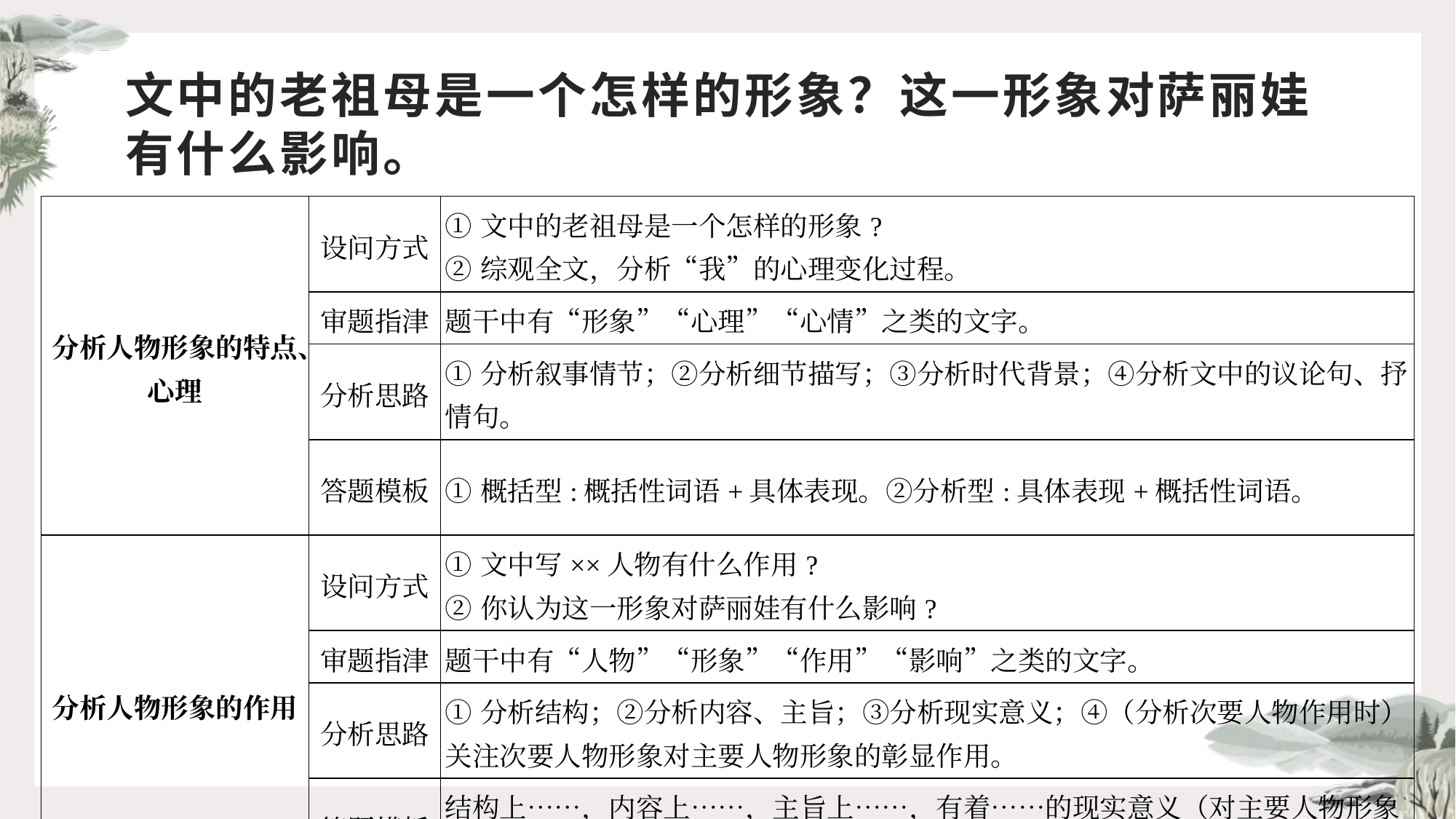

# 文中的老祖母是一个怎样的形象？这一形象对萨丽娃有什么影响。
| 分析人物形象的特点、心理 | 设问方式 | ①文中的老祖母是一个怎样的形象? ②综观全文，分析“我”的心理变化过程。 |
| --- | --- | --- |
|  | 审题指津 | 题干中有“形象”“心理”“心情”之类的文字。 |
|  | 分析思路 | ①分析叙事情节；②分析细节描写；③分析时代背景；④分析文中的议论句、抒情句。 |
|  | 答题模板 | ①概括型:概括性词语+具体表现。②分析型:具体表现+概括性词语。 |
| 分析人物形象的作用 | 设问方式 | ①文中写××人物有什么作用? ②你认为这一形象对萨丽娃有什么影响? |
|  | 审题指津 | 题干中有“人物”“形象”“作用”“影响”之类的文字。 |
|  | 分析思路 | ①分析结构；②分析内容、主旨；③分析现实意义；④（分析次要人物作用时）关注次要人物形象对主要人物形象的彰显作用。 |
|  | 答题模板 | 结构上……，内容上……，主旨上……，有着……的现实意义（对主要人物形象有……作用）。 |